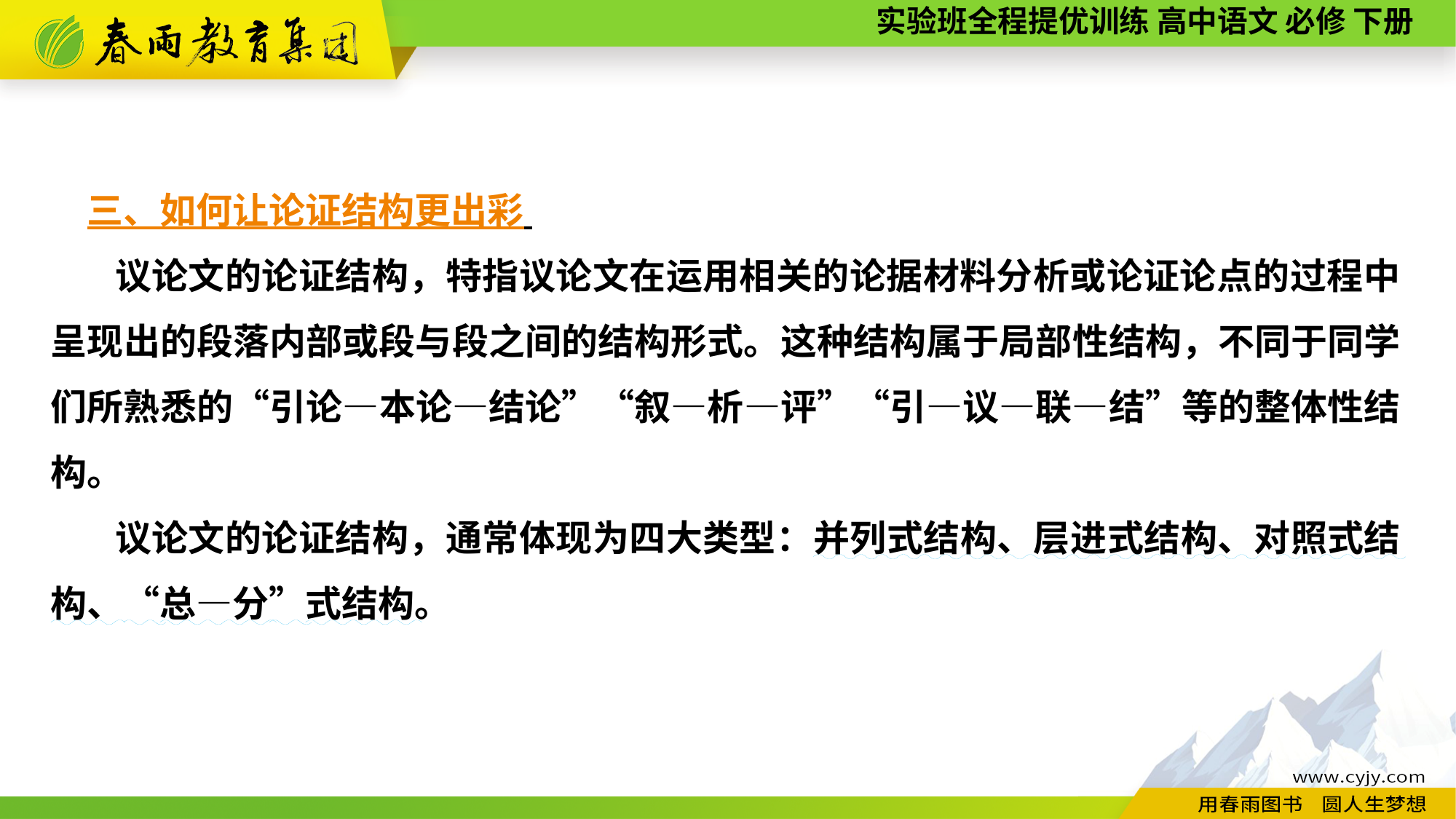

三、如何让论证结构更出彩
议论文的论证结构，特指议论文在运用相关的论据材料分析或论证论点的过程中呈现出的段落内部或段与段之间的结构形式。这种结构属于局部性结构，不同于同学们所熟悉的“引论—本论—结论”“叙—析—评”“引—议—联—结”等的整体性结构。
议论文的论证结构，通常体现为四大类型：并列式结构、层进式结构、对照式结构、“总—分”式结构。